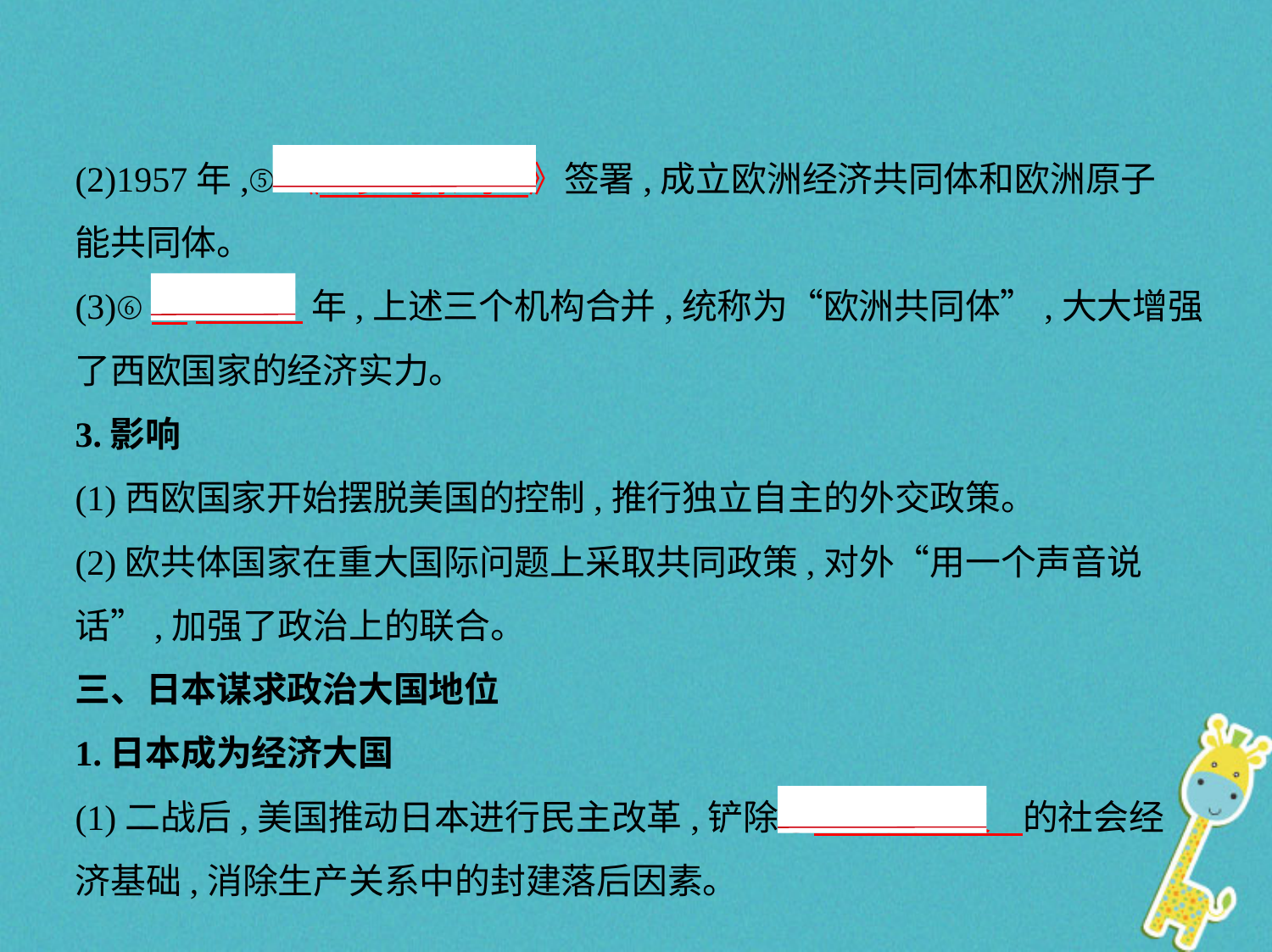

(2)1957年,⑤《　罗马条约    》签署,成立欧洲经济共同体和欧洲原子
能共同体。
(3)⑥　1967    年,上述三个机构合并,统称为“欧洲共同体”,大大增强
了西欧国家的经济实力。
3.影响
(1)西欧国家开始摆脱美国的控制,推行独立自主的外交政策。
(2)欧共体国家在重大国际问题上采取共同政策,对外“用一个声音说
话”,加强了政治上的联合。
三、日本谋求政治大国地位
1.日本成为经济大国
(1)二战后,美国推动日本进行民主改革,铲除⑦　军国主义    的社会经
济基础,消除生产关系中的封建落后因素。